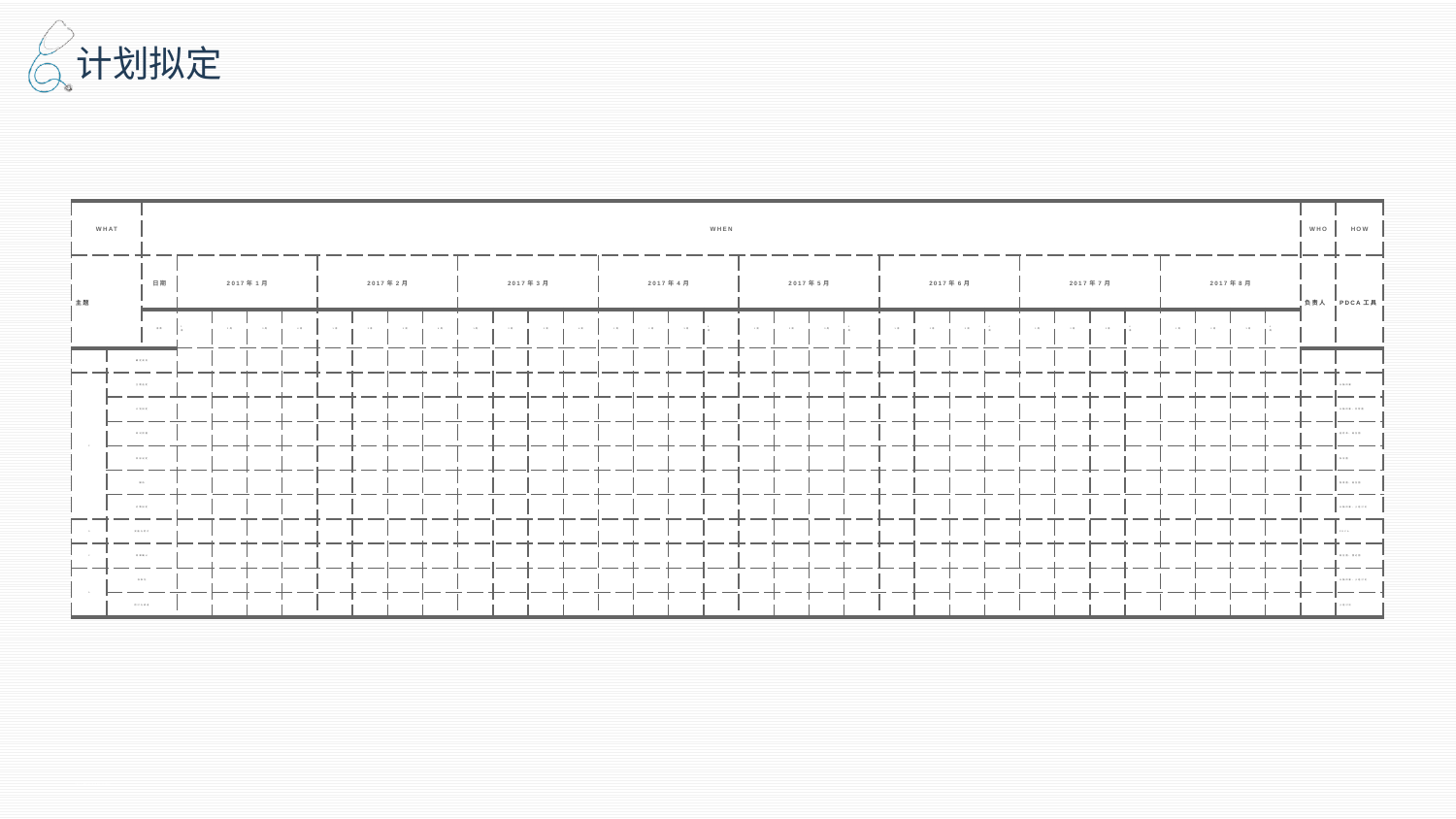

| WHAT |  | WHEN |  |  |  |  |  |  |  |  |  |  |  |  |  |  |  |  |  |  |  |  |  |  |  |  |  |  |  |  |  |  |  |  | WHO | HOW |
| --- | --- | --- | --- | --- | --- | --- | --- | --- | --- | --- | --- | --- | --- | --- | --- | --- | --- | --- | --- | --- | --- | --- | --- | --- | --- | --- | --- | --- | --- | --- | --- | --- | --- | --- | --- | --- |
| 主题 |  | 日期 | 2017年1月 |  |  |  | 2017年2月 |  |  |  | 2017年3月 |  |  |  | 2017年4月 |  |  |  | 2017年5月 |  |  |  | 2017年6月 |  |  |  | 2017年7月 |  |  |  | 2017年8月 |  |  |  | 负责人 | PDCA工具 |
|  |  | 周数 | 1 周 | 2周 | 3周 | 4周 | 1周 | 2周 | 3周 | 4周 | 1周 | 2周 | 3周 | 4周 | 1周 | 2周 | 3周 | 4 周 | 1周 | 2周 | 3周 | 4 周 | 1周 | 2周 | 3周 | 4 周 | 1周 | 2周 | 3周 | 4 周 | 1周 | 2周 | 3周 | 4 周 |  |  |
|  | 确定成员 |  |  |  |  |  |  |  |  |  |  |  |  |  |  |  |  |  |  |  |  |  |  |  |  |  |  |  |  |  |  |  |  |  |  |  |
| P | 主题选定 |  |  |  |  |  |  |  |  |  |  |  |  |  |  |  |  |  |  |  |  |  |  |  |  |  |  |  |  |  |  |  |  |  |  | 头脑风暴 |
|  | 计划拟定 |  |  |  |  |  |  |  |  |  |  |  |  |  |  |  |  |  |  |  |  |  |  |  |  |  |  |  |  |  |  |  |  |  |  | 头脑风暴、甘特图 |
|  | 现况把握 |  |  |  |  |  |  |  |  |  |  |  |  |  |  |  |  |  |  |  |  |  |  |  |  |  |  |  |  |  |  |  |  |  |  | 查检表、柏拉图 |
|  | 目标设定 |  |  |  |  |  |  |  |  |  |  |  |  |  |  |  |  |  |  |  |  |  |  |  |  |  |  |  |  |  |  |  |  |  |  | 条形图 |
|  | 解析 |  |  |  |  |  |  |  |  |  |  |  |  |  |  |  |  |  |  |  |  |  |  |  |  |  |  |  |  |  |  |  |  |  |  | 鱼骨图、柏拉图 |
|  | 对策拟定 |  |  |  |  |  |  |  |  |  |  |  |  |  |  |  |  |  |  |  |  |  |  |  |  |  |  |  |  |  |  |  |  |  |  | 头脑风暴、小组讨论 |
| D | 实施与检讨 |  |  |  |  |  |  |  |  |  |  |  |  |  |  |  |  |  |  |  |  |  |  |  |  |  |  |  |  |  |  |  |  |  |  | PDCA |
| C | 效果确认 |  |  |  |  |  |  |  |  |  |  |  |  |  |  |  |  |  |  |  |  |  |  |  |  |  |  |  |  |  |  |  |  |  |  | 柏拉图、雷达图 |
| A | 标准化 |  |  |  |  |  |  |  |  |  |  |  |  |  |  |  |  |  |  |  |  |  |  |  |  |  |  |  |  |  |  |  |  |  |  | 头脑风暴、小组讨论 |
|  | 检讨与改进 |  |  |  |  |  |  |  |  |  |  |  |  |  |  |  |  |  |  |  |  |  |  |  |  |  |  |  |  |  |  |  |  |  |  | 小组讨论 |
行业PPT模板http://www.1ppt.com/hangye/